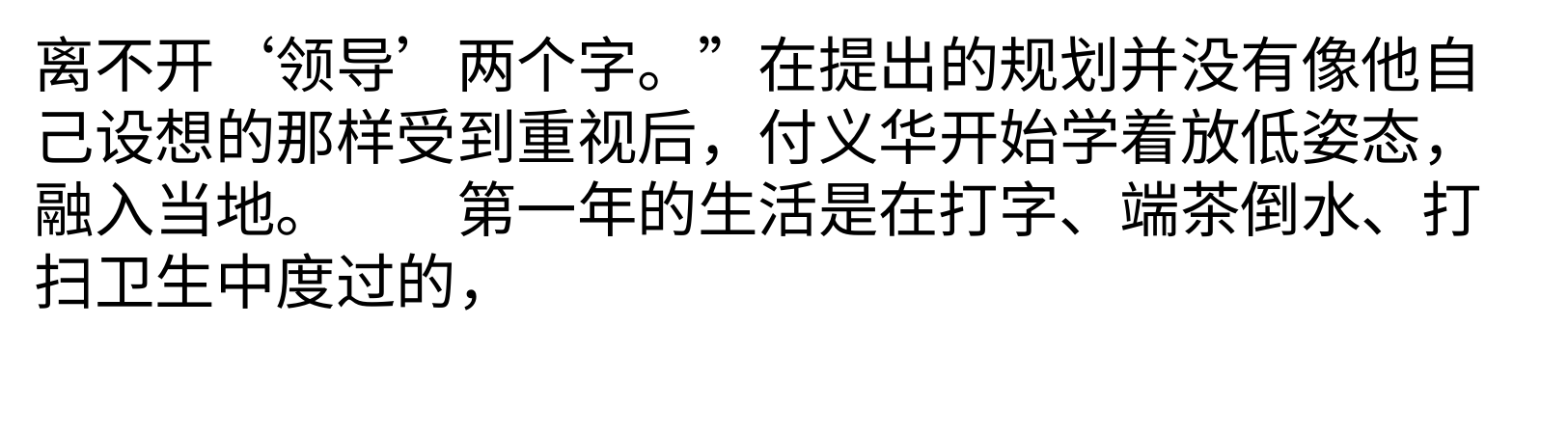

离不开‘领导’两个字。”在提出的规划并没有像他自己设想的那样受到重视后，付义华开始学着放低姿态，融入当地。　　第一年的生活是在打字、端茶倒水、打扫卫生中度过的，